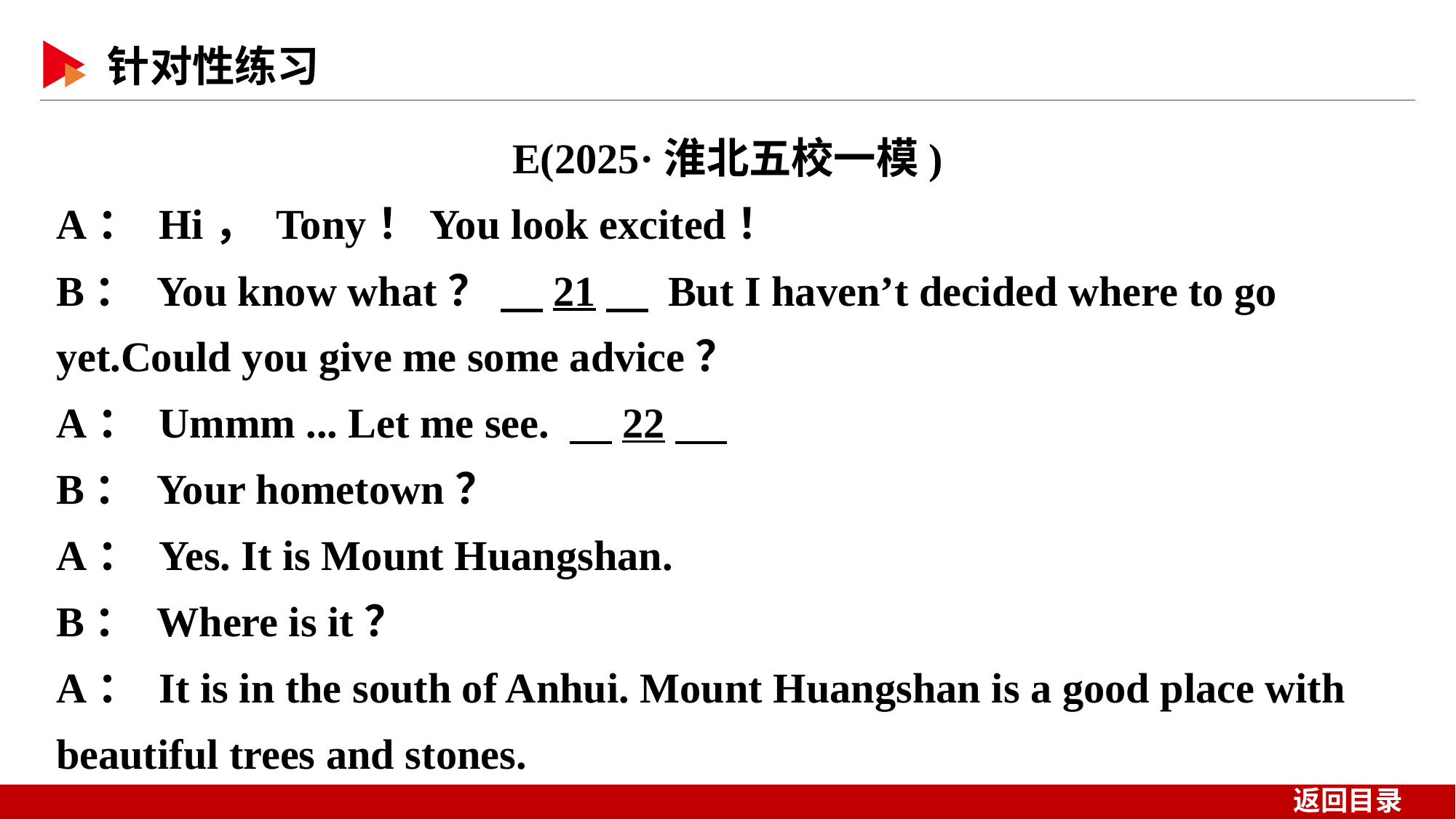

E(2025·淮北五校一模)
A： Hi， Tony！You look excited！
B： You know what？ 　21　 But I haven’t decided where to go yet.Could you give me some advice？
A： Ummm ... Let me see. 　22
B： Your hometown？
A： Yes. It is Mount Huangshan.
B： Where is it？
A： It is in the south of Anhui. Mount Huangshan is a good place with beautiful trees and stones.